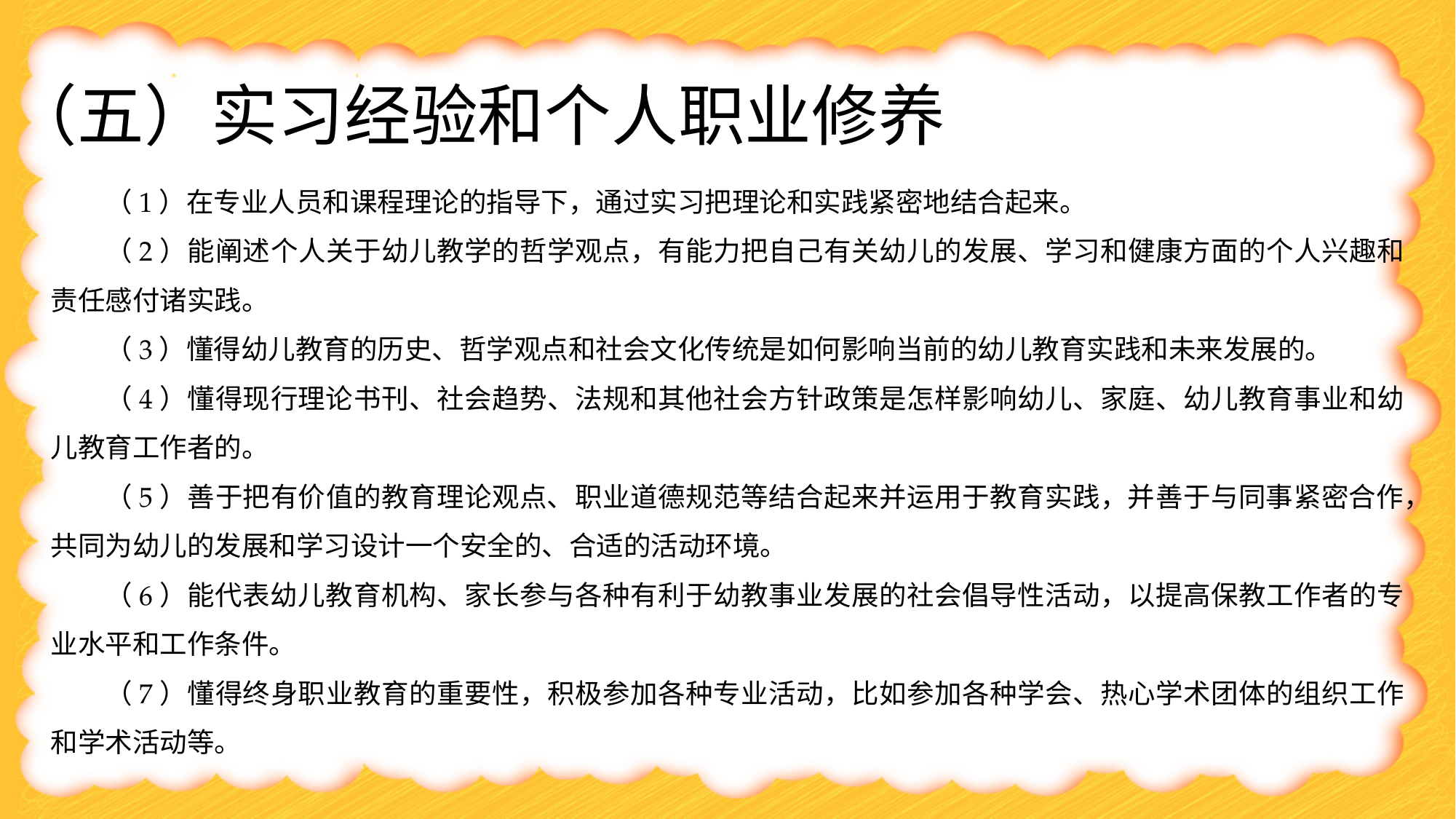

# （五）实习经验和个人职业修养
（1）在专业人员和课程理论的指导下，通过实习把理论和实践紧密地结合起来。
（2）能阐述个人关于幼儿教学的哲学观点，有能力把自己有关幼儿的发展、学习和健康方面的个人兴趣和责任感付诸实践。
（3）懂得幼儿教育的历史、哲学观点和社会文化传统是如何影响当前的幼儿教育实践和未来发展的。
（4）懂得现行理论书刊、社会趋势、法规和其他社会方针政策是怎样影响幼儿、家庭、幼儿教育事业和幼儿教育工作者的。
（5）善于把有价值的教育理论观点、职业道德规范等结合起来并运用于教育实践，并善于与同事紧密合作，共同为幼儿的发展和学习设计一个安全的、合适的活动环境。
（6）能代表幼儿教育机构、家长参与各种有利于幼教事业发展的社会倡导性活动，以提高保教工作者的专业水平和工作条件。
（7）懂得终身职业教育的重要性，积极参加各种专业活动，比如参加各种学会、热心学术团体的组织工作和学术活动等。